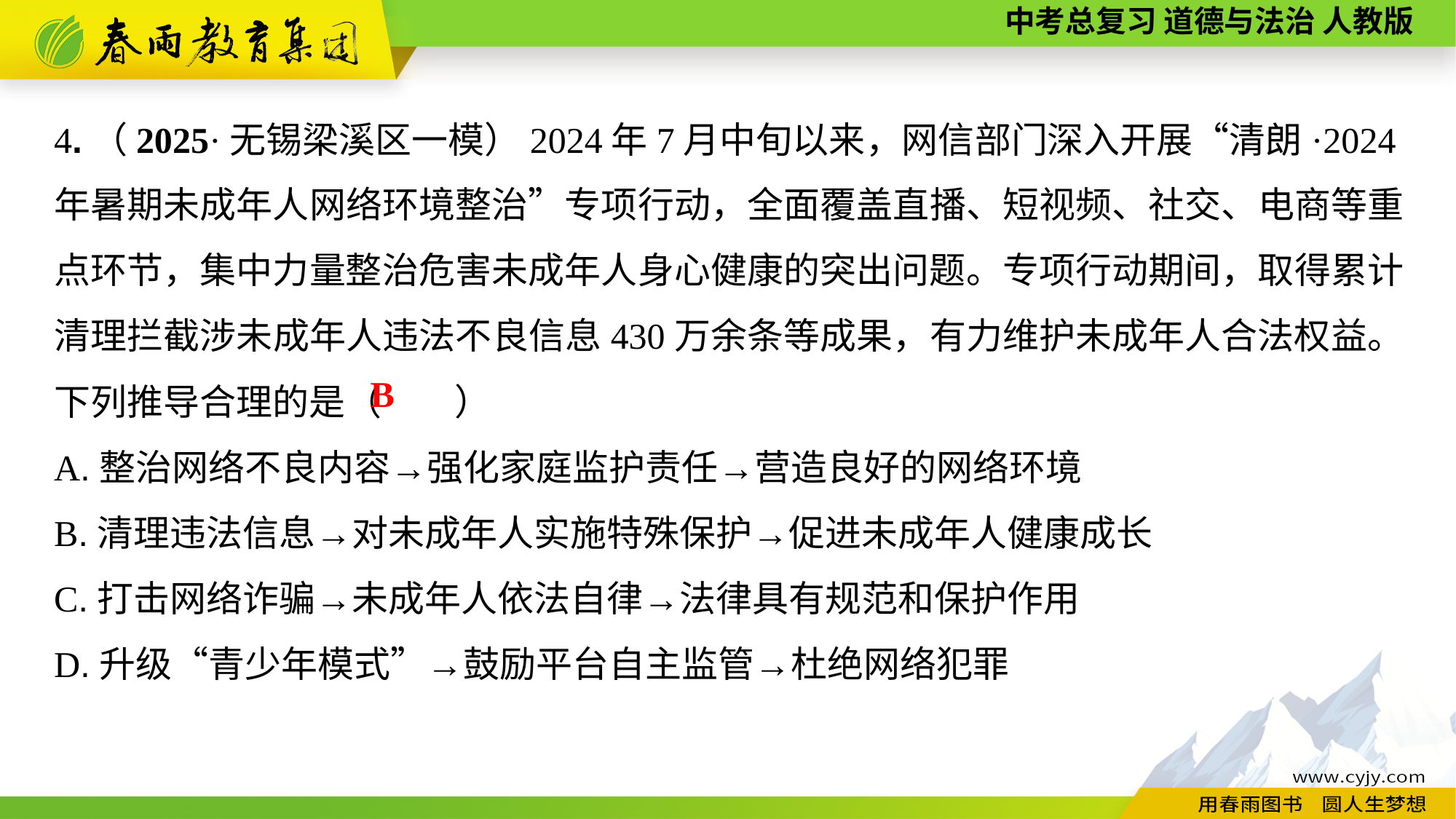

4.（2025·无锡梁溪区一模）2024年7月中旬以来，网信部门深入开展“清朗·2024年暑期未成年人网络环境整治”专项行动，全面覆盖直播、短视频、社交、电商等重点环节，集中力量整治危害未成年人身心健康的突出问题。专项行动期间，取得累计清理拦截涉未成年人违法不良信息430万余条等成果，有力维护未成年人合法权益。下列推导合理的是（　　）
A.整治网络不良内容→强化家庭监护责任→营造良好的网络环境
B.清理违法信息→对未成年人实施特殊保护→促进未成年人健康成长
C.打击网络诈骗→未成年人依法自律→法律具有规范和保护作用
D.升级“青少年模式”→鼓励平台自主监管→杜绝网络犯罪
B